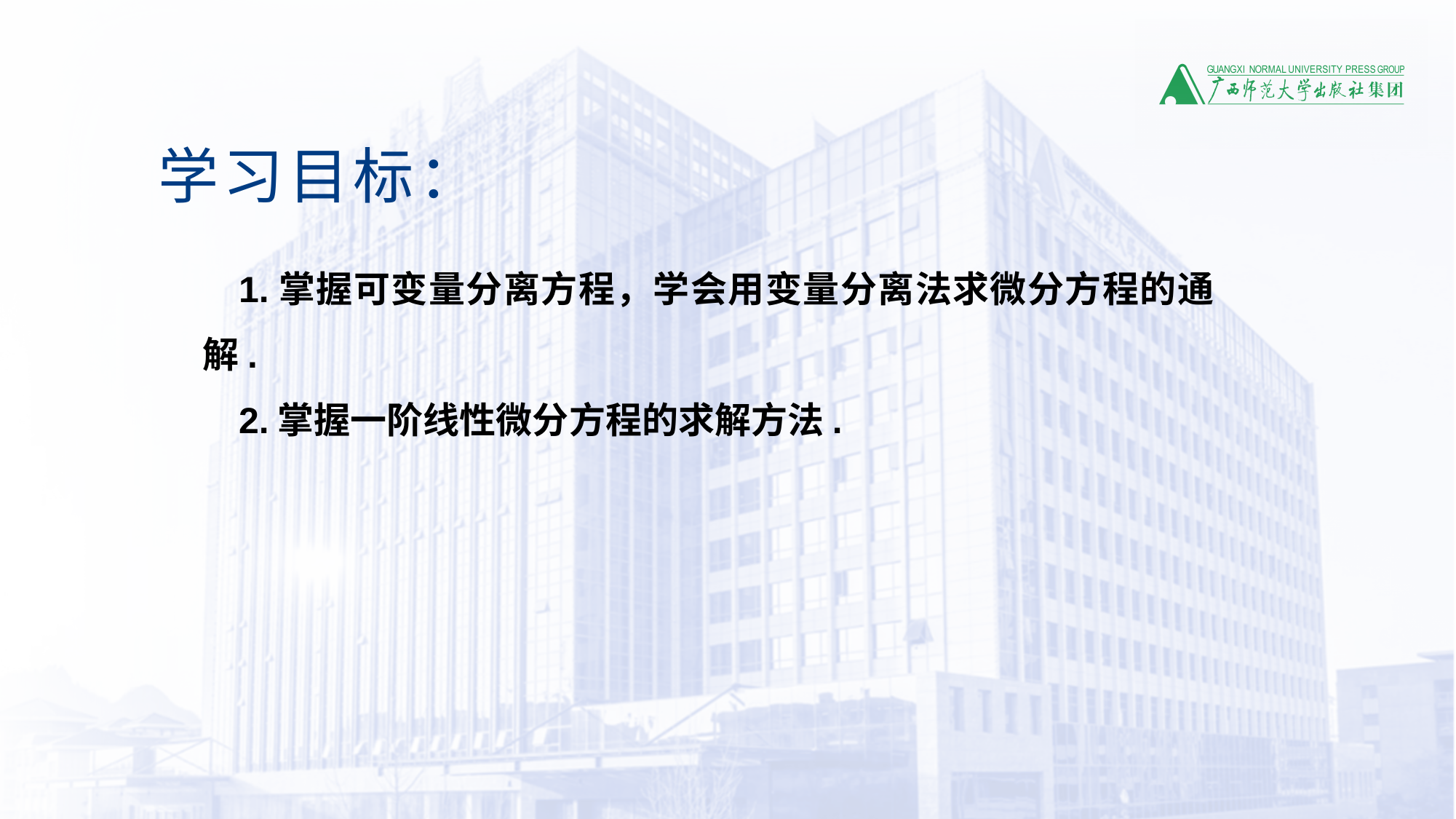

学习目标：
1.掌握可变量分离方程，学会用变量分离法求微分方程的通解.
2.掌握一阶线性微分方程的求解方法.